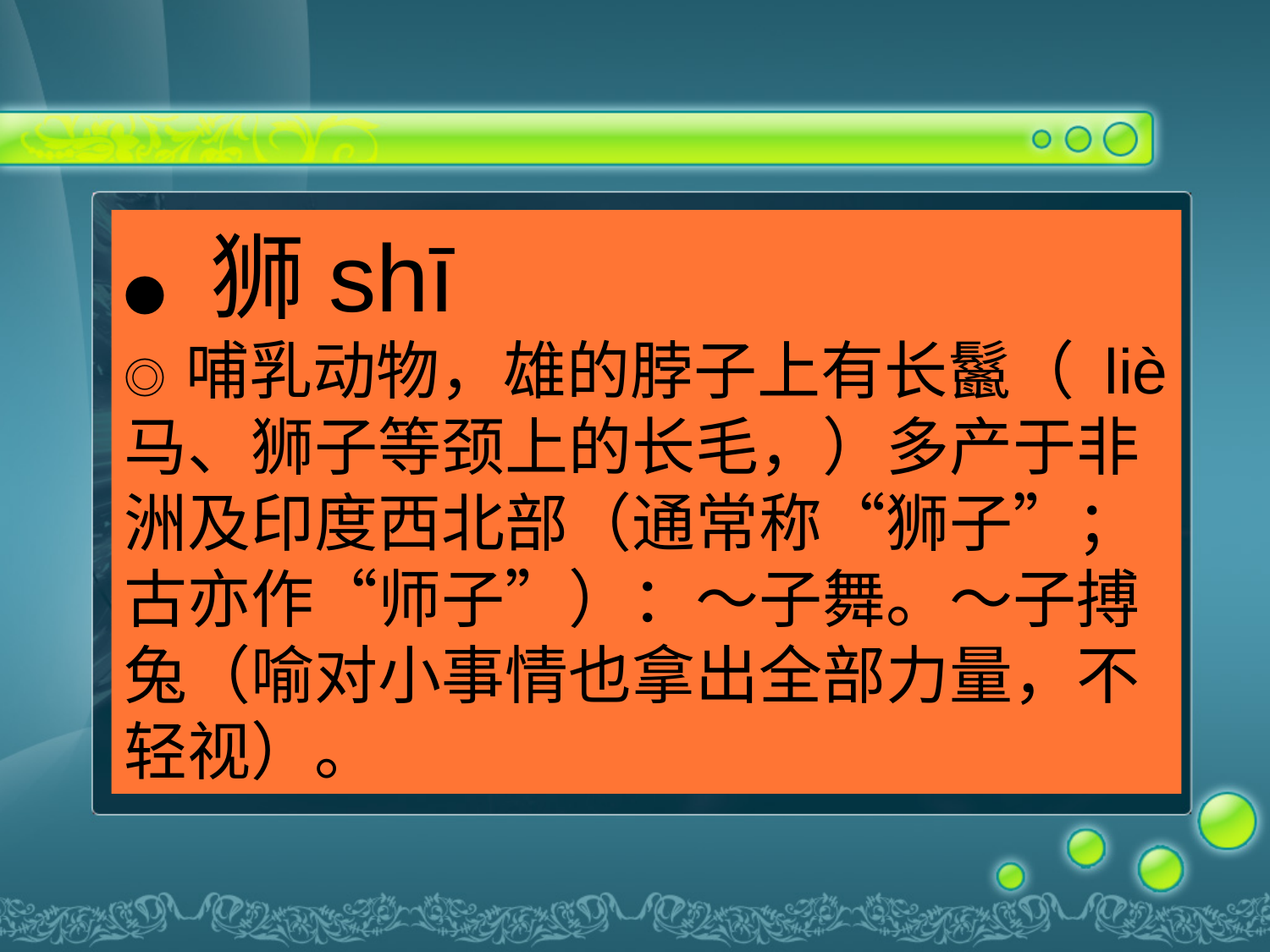

● 狮shī
◎ 哺乳动物，雄的脖子上有长鬣（ liè马、狮子等颈上的长毛，）多产于非洲及印度西北部（通常称“狮子”；古亦作“师子”）：～子舞。～子搏兔（喻对小事情也拿出全部力量，不轻视）。